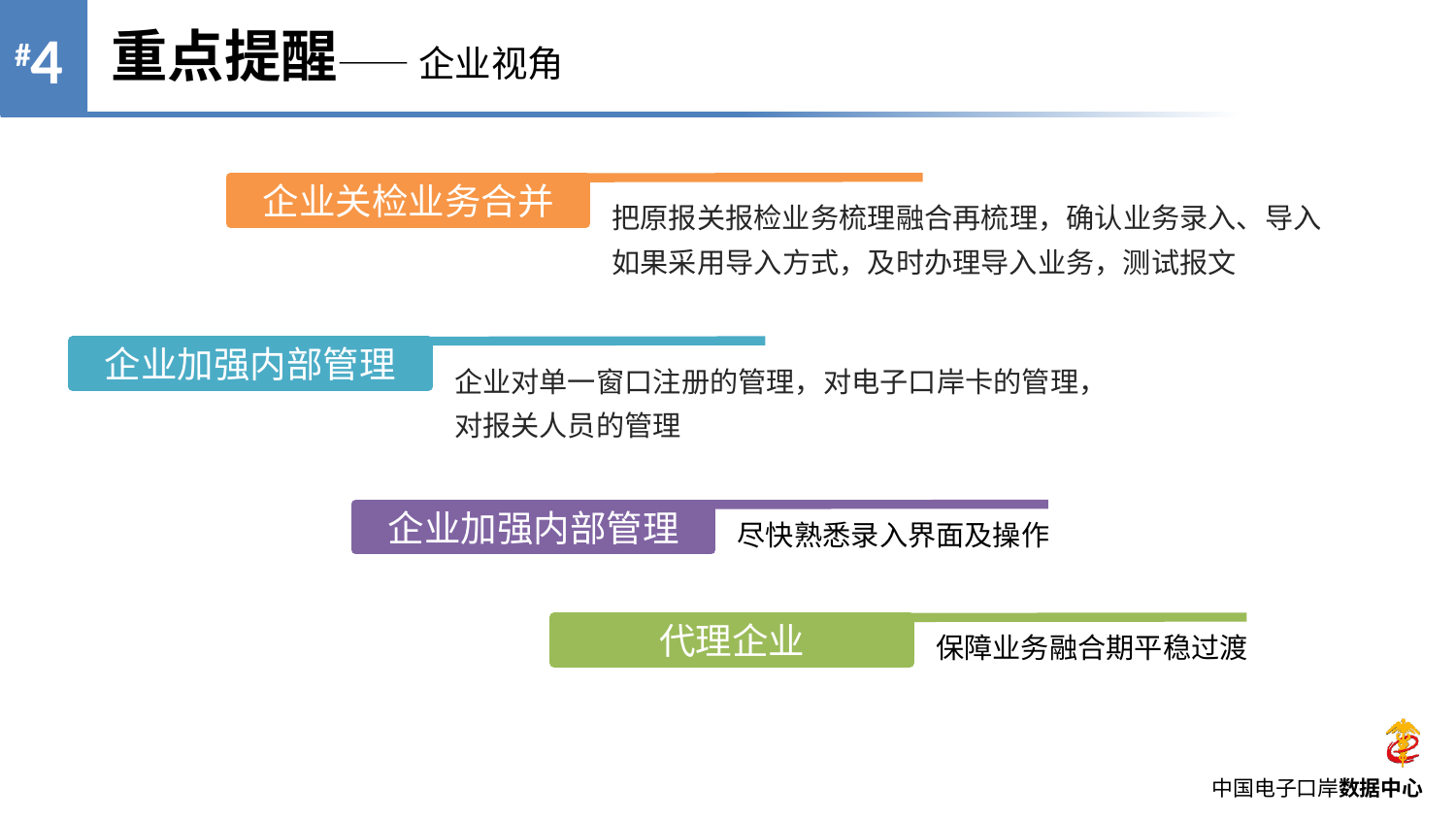

重点提醒—— 企业视角
企业关检业务合并
把原报关报检业务梳理融合再梳理，确认业务录入、导入
如果采用导入方式，及时办理导入业务，测试报文
企业加强内部管理
企业对单一窗口注册的管理，对电子口岸卡的管理，
对报关人员的管理
企业加强内部管理
尽快熟悉录入界面及操作
代理企业
保障业务融合期平稳过渡